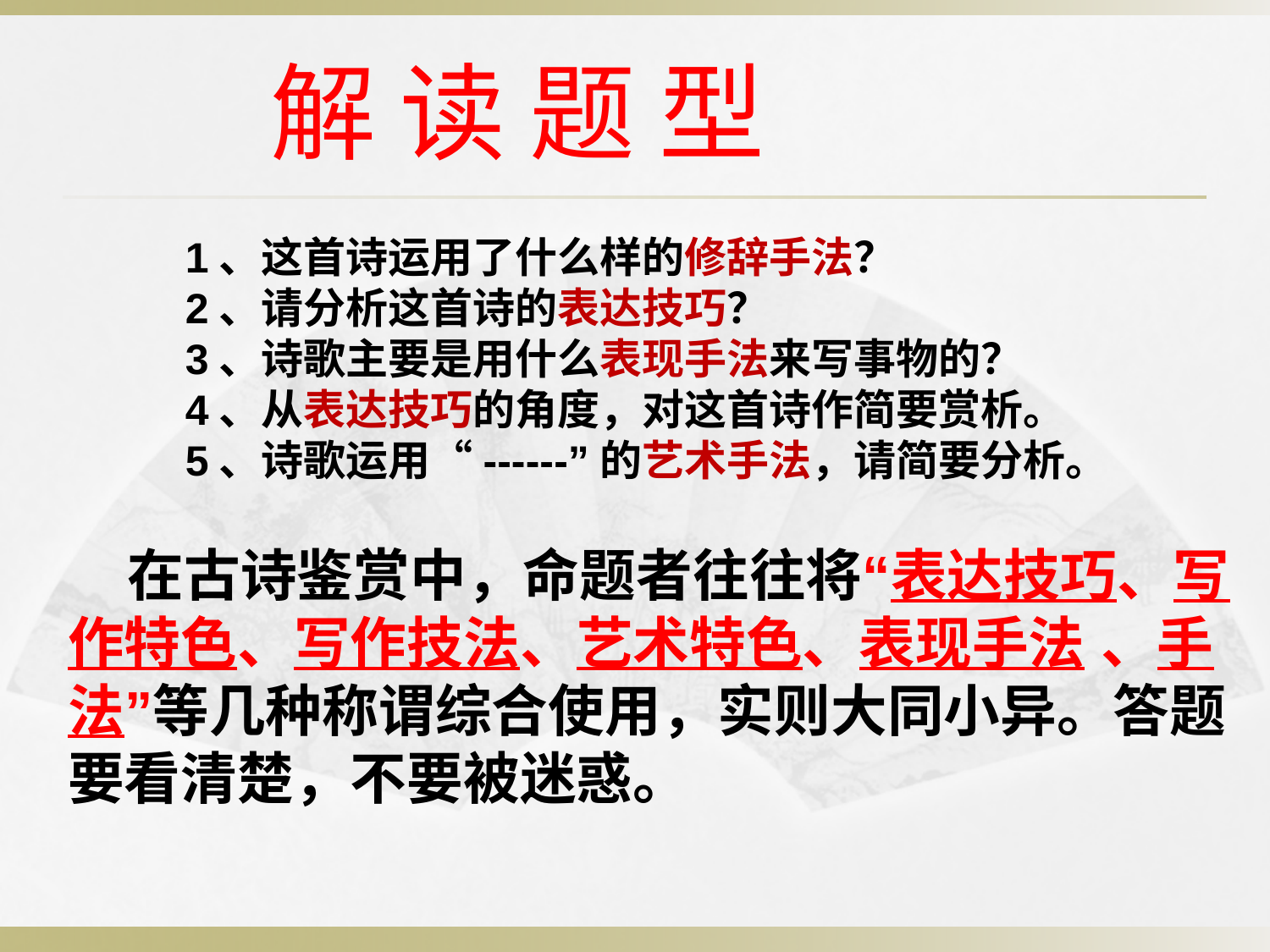

解 读 题 型
1、这首诗运用了什么样的修辞手法？
2、请分析这首诗的表达技巧？
3、诗歌主要是用什么表现手法来写事物的？
4、从表达技巧的角度，对这首诗作简要赏析。
5、诗歌运用“------”的艺术手法，请简要分析。

      在古诗鉴赏中，命题者往往将“表达技巧、写作特色、写作技法、艺术特色、表现手法 、手法”等几种称谓综合使用，实则大同小异。答题要看清楚，不要被迷惑。